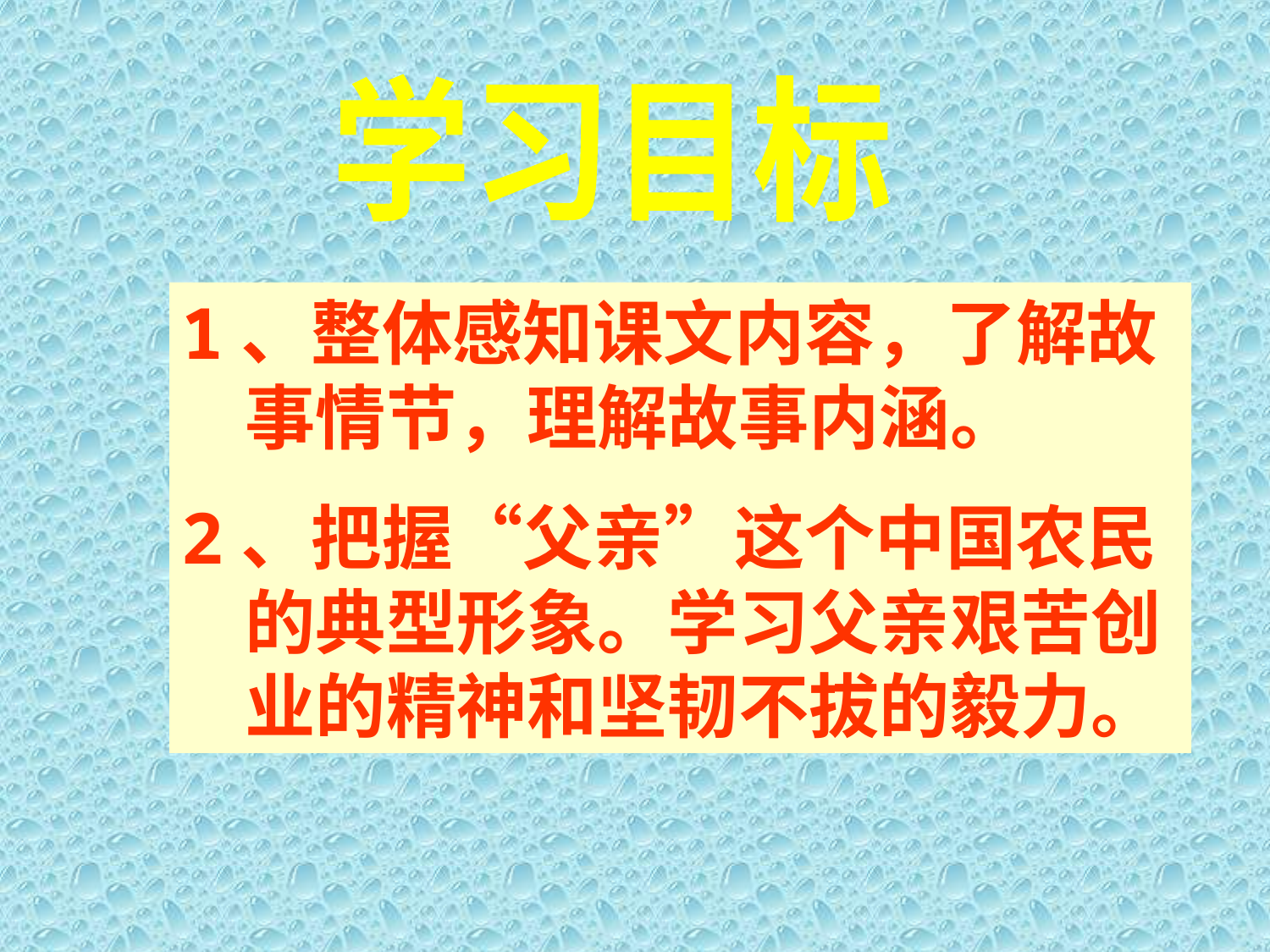

学习目标
1、整体感知课文内容，了解故事情节，理解故事内涵。
2、把握“父亲”这个中国农民的典型形象。学习父亲艰苦创业的精神和坚韧不拔的毅力。